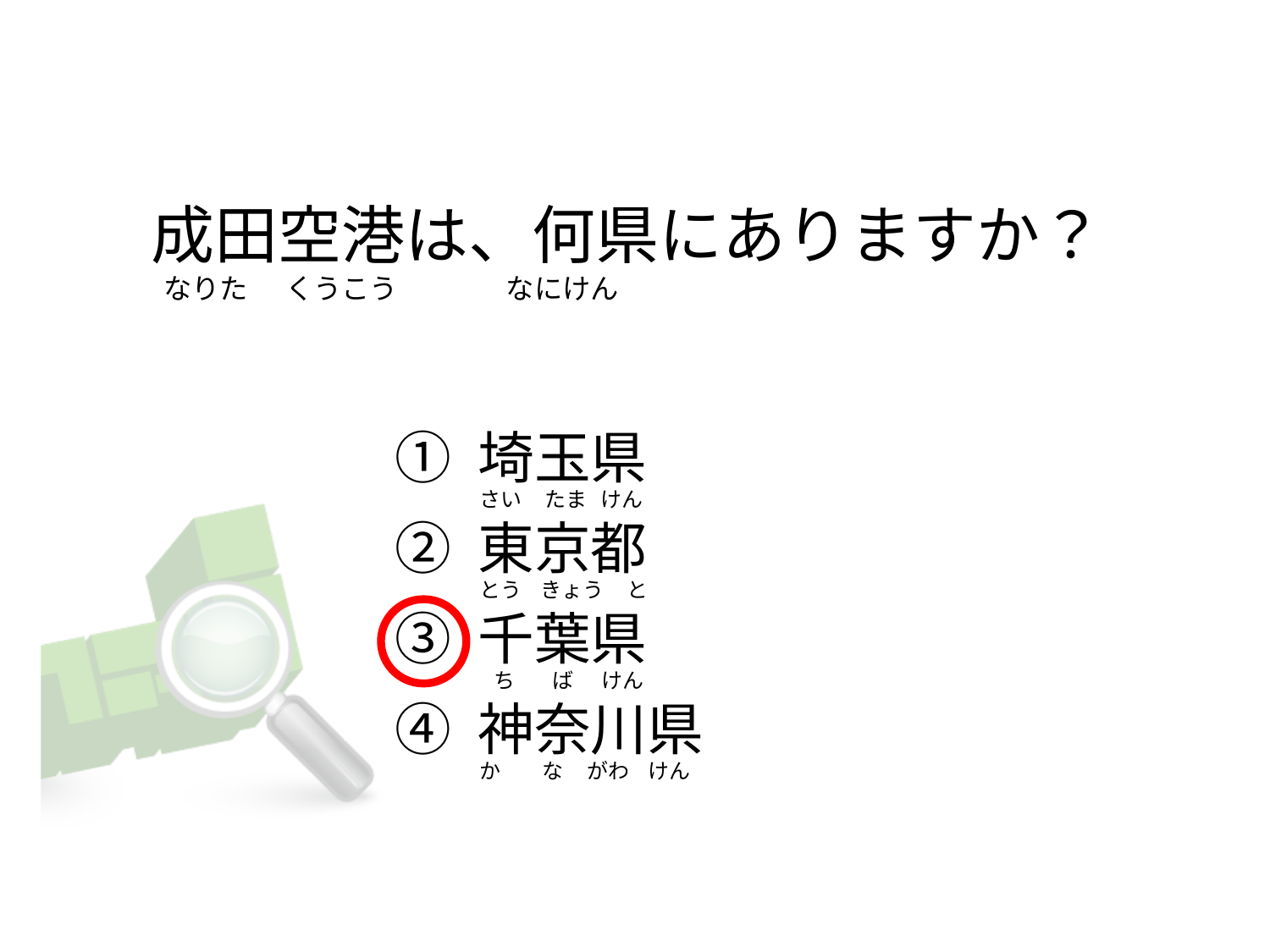

# 成田空港は、何県にありますか？   なりた      くうこう                 なにけん
① 埼玉県
② 東京都
③ 千葉県
④ 神奈川県
さい     たま   けん
とう    きょう     と

  ち        ば      けん
か         な     がわ    けん